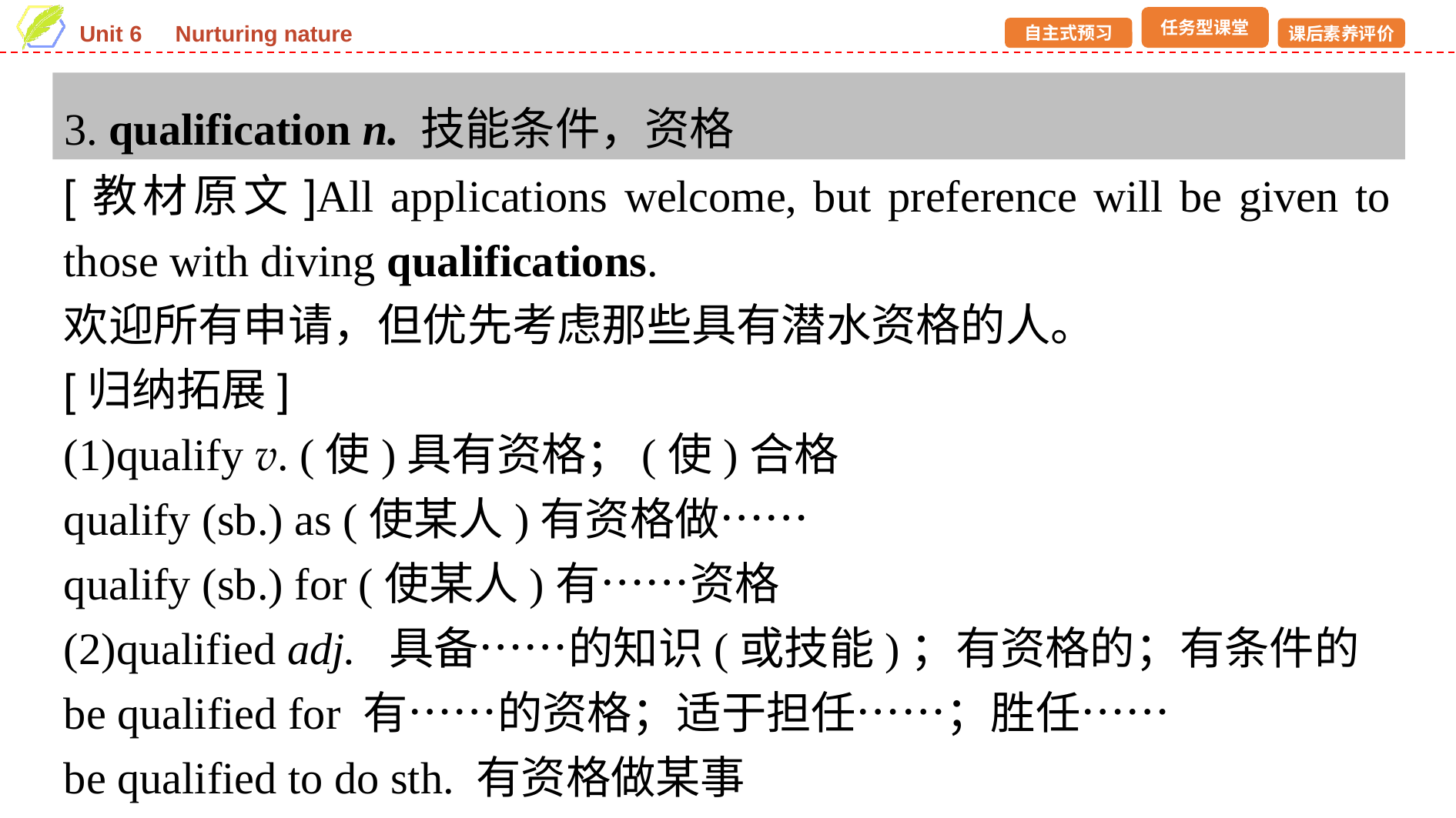

3. qualification n. 技能条件，资格
[教材原文]All applications welcome, but preference will be given to those with diving qualifications.
欢迎所有申请，但优先考虑那些具有潜水资格的人。
[归纳拓展]
(1)qualify v. (使)具有资格；(使)合格
qualify (sb.) as (使某人)有资格做……
qualify (sb.) for (使某人)有……资格
(2)qualified adj.  具备……的知识(或技能)；有资格的；有条件的
be qualified for 有……的资格；适于担任……；胜任……
be qualified to do sth. 有资格做某事